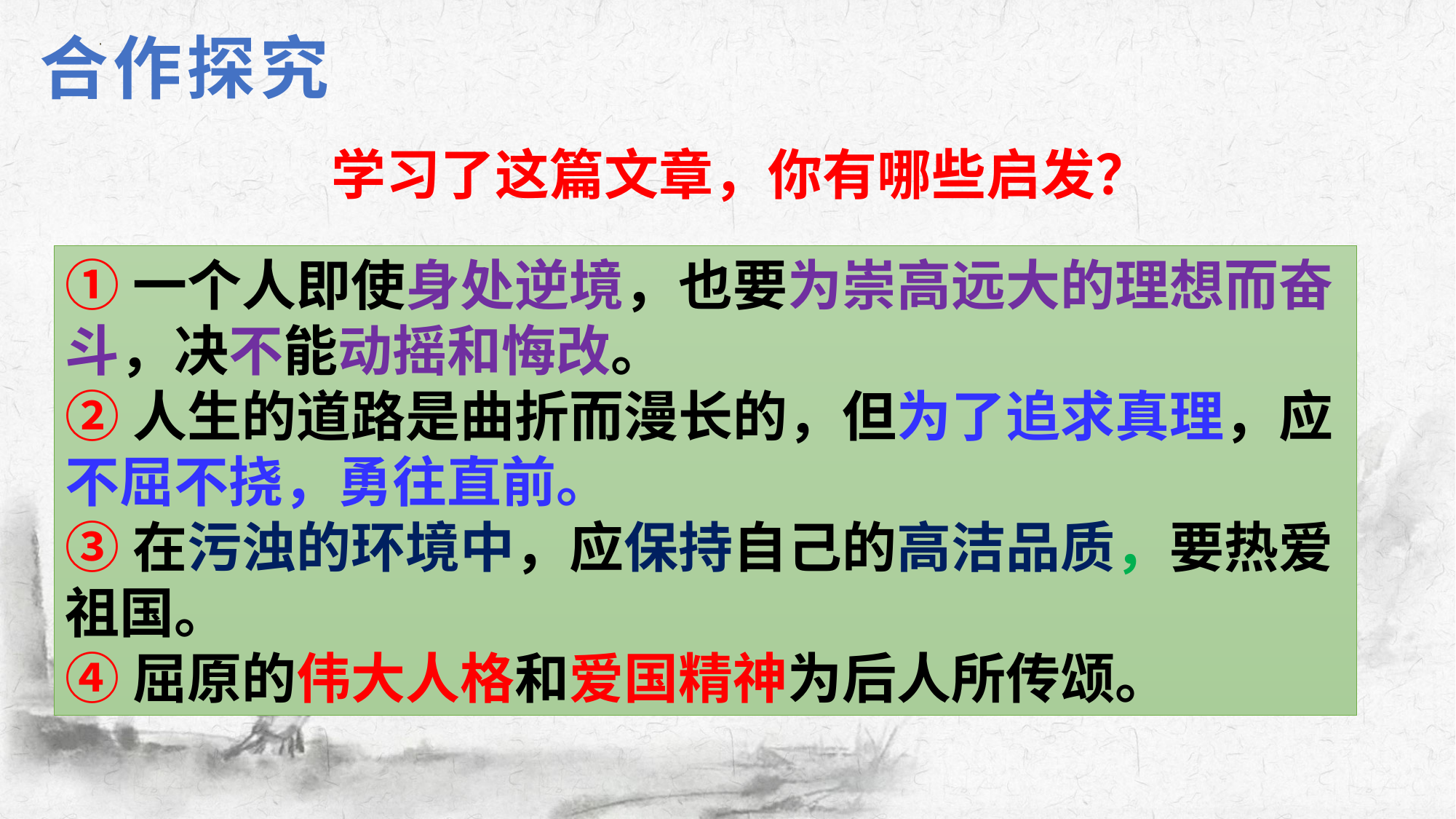

合作探究
学习了这篇文章，你有哪些启发？
①一个人即使身处逆境，也要为崇高远大的理想而奋斗，决不能动摇和悔改。
②人生的道路是曲折而漫长的，但为了追求真理，应不屈不挠，勇往直前。
③在污浊的环境中，应保持自己的高洁品质，要热爱祖国。
④屈原的伟大人格和爱国精神为后人所传颂。